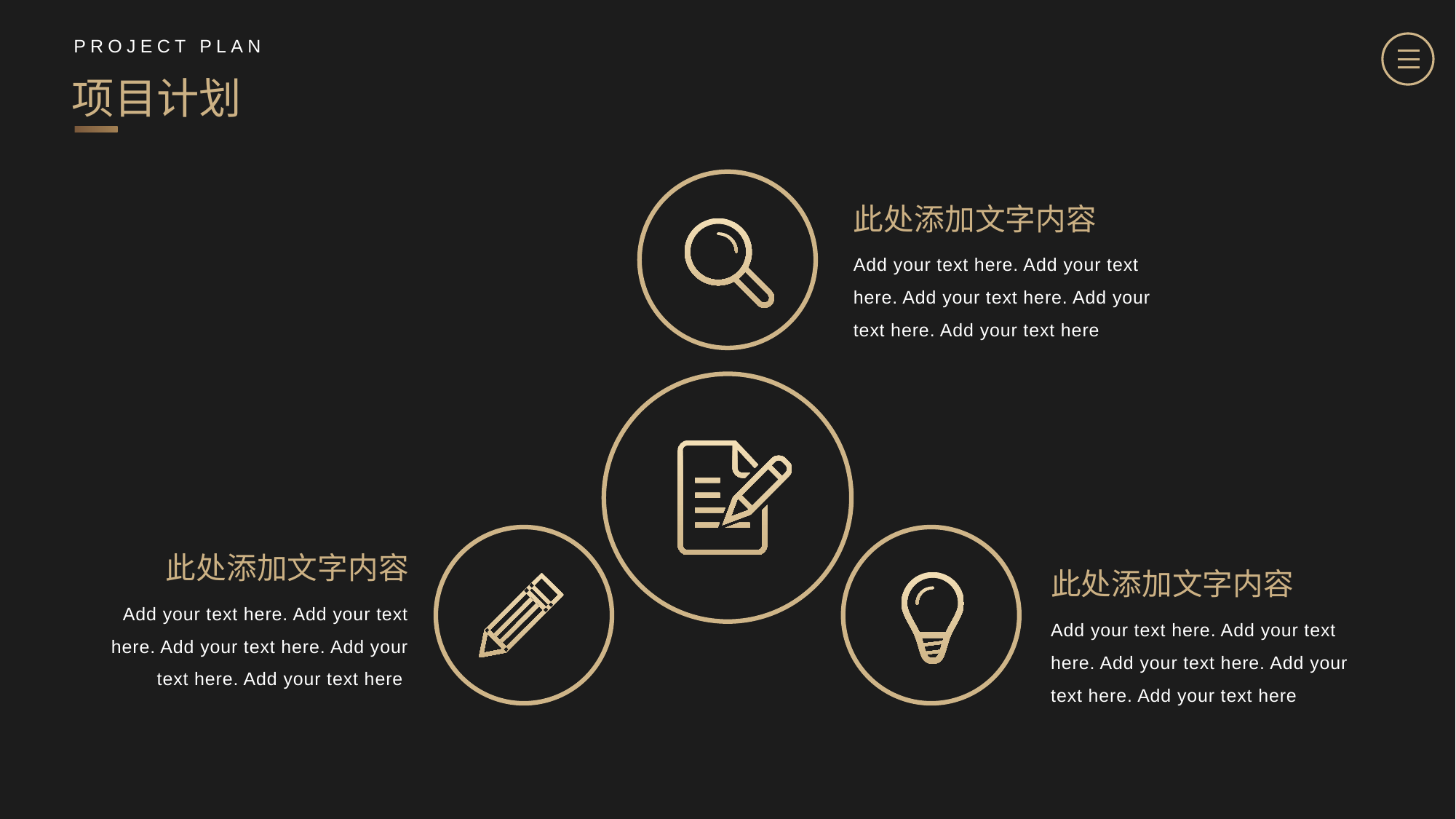

PROJECT PLAN

项目计划

此处添加文字内容

Add your text here. Add your text here. Add your text here. Add your text here. Add your text here

此处添加文字内容

Add your text here. Add your text here. Add your text here. Add your text here. Add your text here

此处添加文字内容

Add your text here. Add your text here. Add your text here. Add your text here. Add your text here